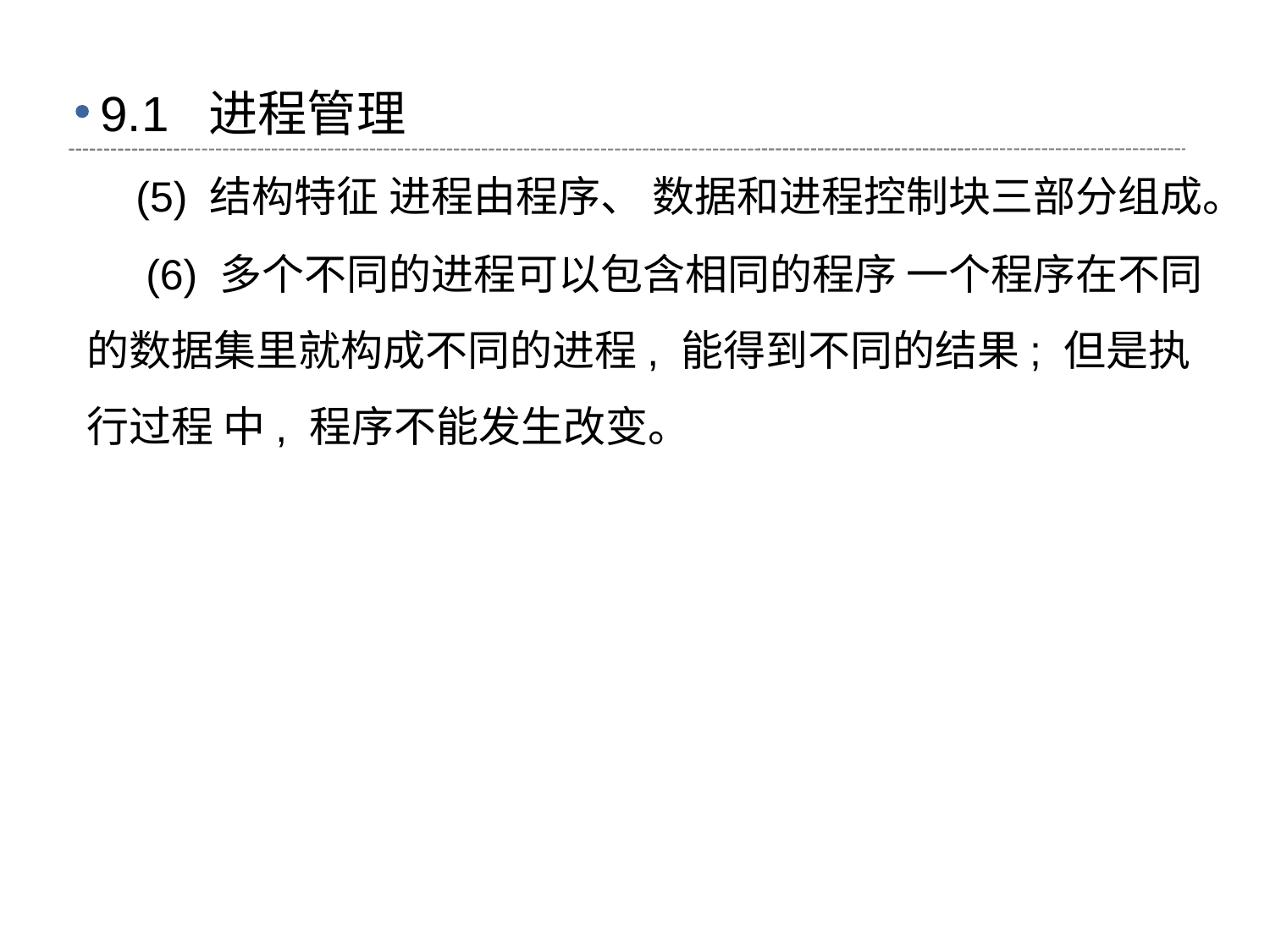

# 9.1  进程管理
    (5) 结构特征 进程由程序、 数据和进程控制块三部分组成。
     (6) 多个不同的进程可以包含相同的程序 一个程序在不同的数据集里就构成不同的进程, 能得到不同的结果; 但是执行过程 中, 程序不能发生改变。